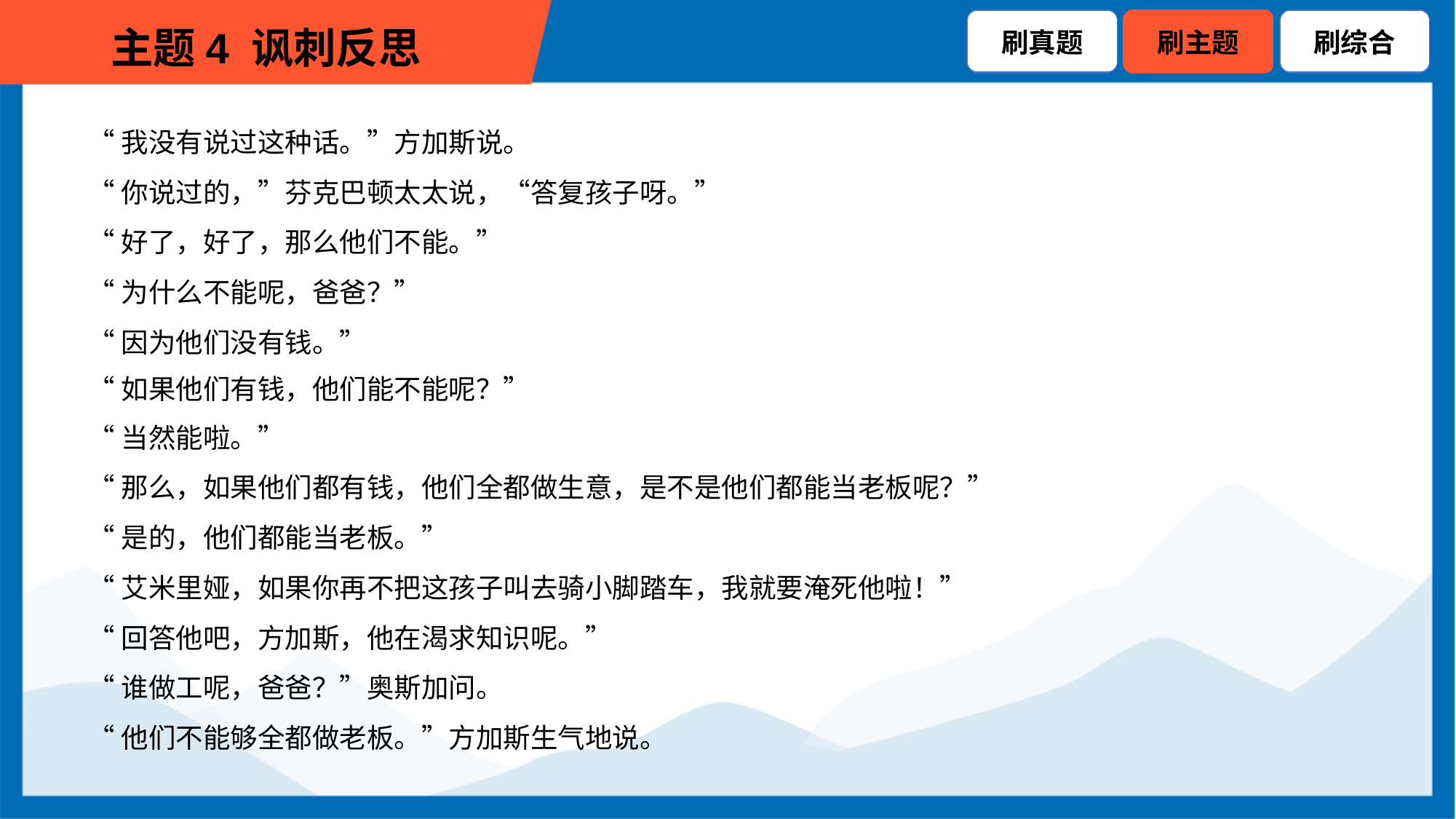

“我没有说过这种话。”方加斯说。
    “你说过的，”芬克巴顿太太说，“答复孩子呀。”
    “好了，好了，那么他们不能。”
    “为什么不能呢，爸爸？”
    “因为他们没有钱。”
    “如果他们有钱，他们能不能呢？”
    “当然能啦。”
    “那么，如果他们都有钱，他们全都做生意，是不是他们都能当老板呢？”
    “是的，他们都能当老板。”
    “艾米里娅，如果你再不把这孩子叫去骑小脚踏车，我就要淹死他啦！”
    “回答他吧，方加斯，他在渴求知识呢。”
    “谁做工呢，爸爸？”奥斯加问。
    “他们不能够全都做老板。”方加斯生气地说。